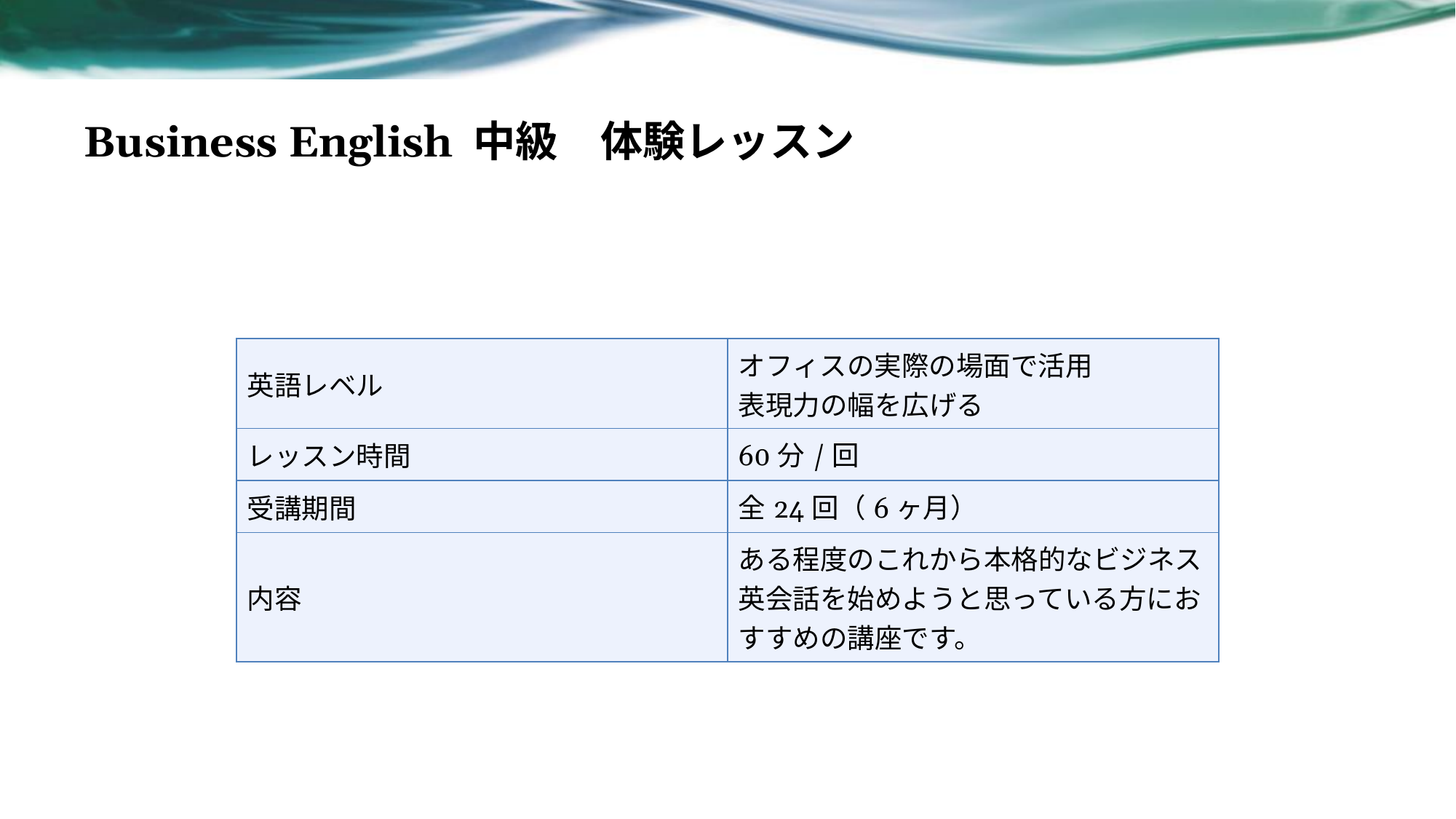

# Business English 中級　体験レッスン
| 英語レベル | オフィスの実際の場面で活用 表現力の幅を広げる |
| --- | --- |
| レッスン時間 | 60分/回 |
| 受講期間 | 全24回（6ヶ月） |
| 内容 | ある程度のこれから本格的なビジネス英会話を始めようと思っている方におすすめの講座です。 |